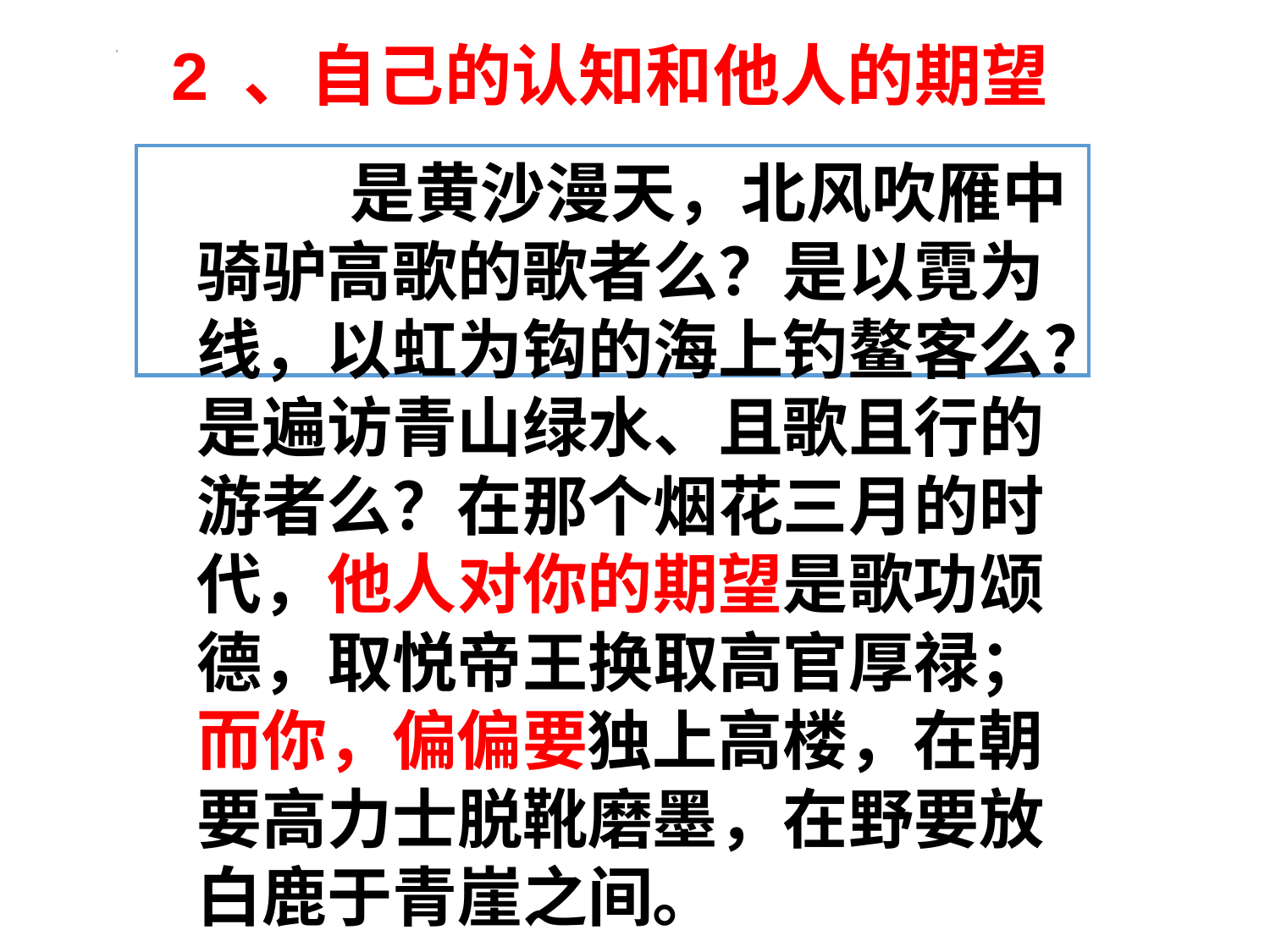

# 2 、自己的认知和他人的期望
            是黄沙漫天，北风吹雁中骑驴高歌的歌者么？是以霓为线，以虹为钩的海上钓鳌客么？是遍访青山绿水、且歌且行的游者么？在那个烟花三月的时代，他人对你的期望是歌功颂德，取悦帝王换取高官厚禄；而你，偏偏要独上高楼，在朝要高力士脱靴磨墨，在野要放白鹿于青崖之间。